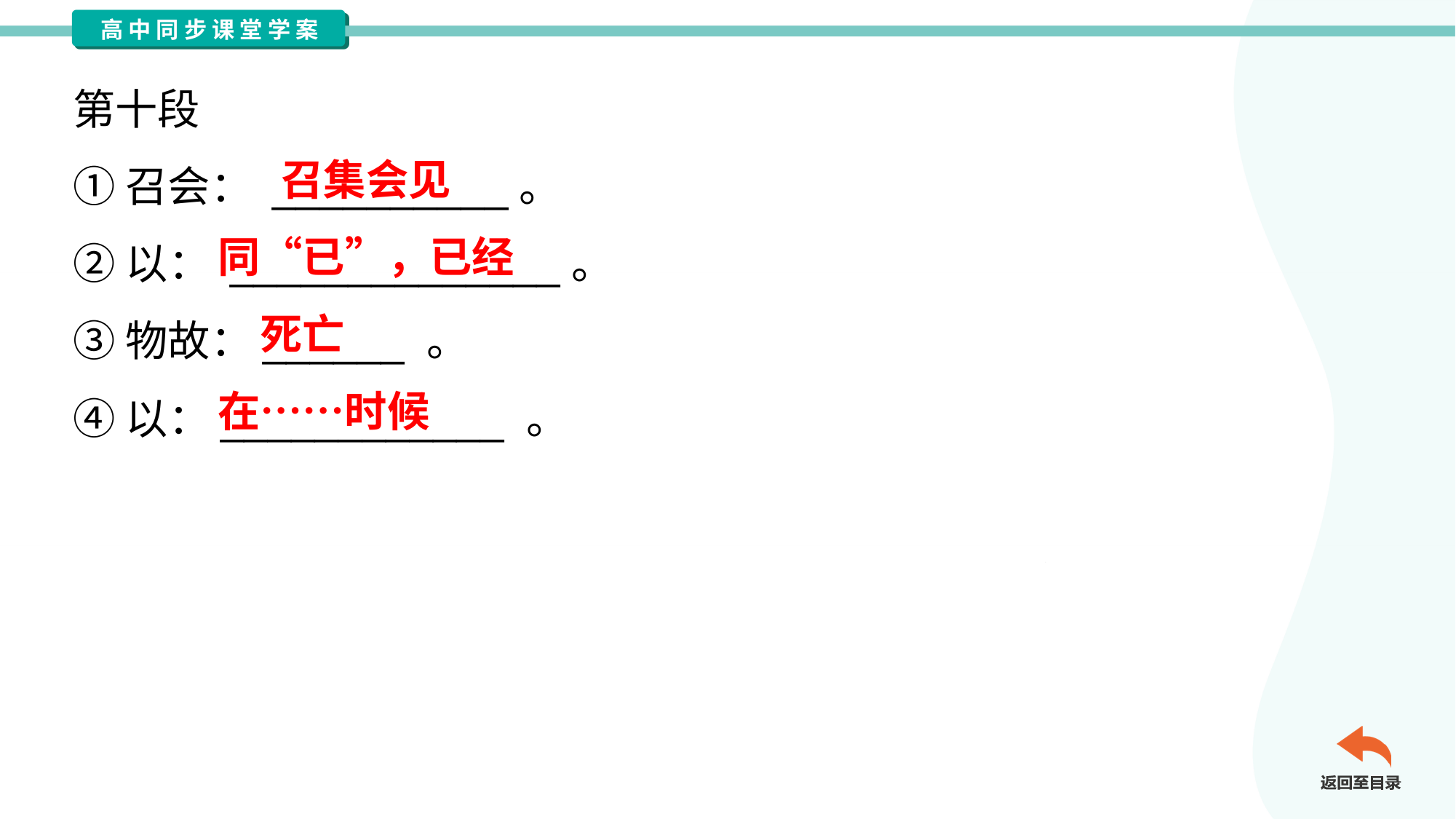

第十段
①召会： __________。
②以： ______________。
③物故：______ 。
④以：____________ 。
召集会见
同“已”，已经
死亡
在……时候